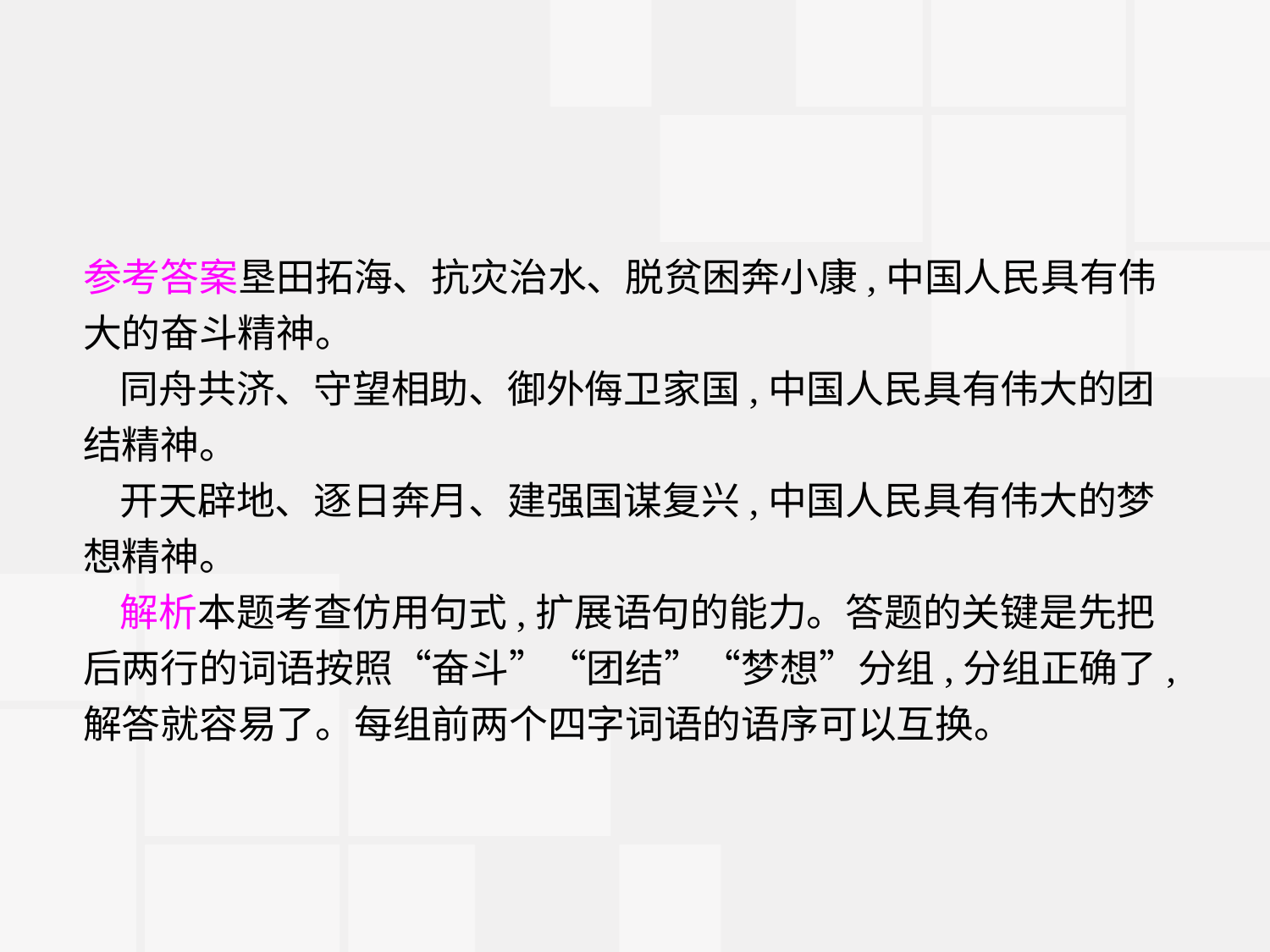

参考答案垦田拓海、抗灾治水、脱贫困奔小康,中国人民具有伟大的奋斗精神。
同舟共济、守望相助、御外侮卫家国,中国人民具有伟大的团结精神。
开天辟地、逐日奔月、建强国谋复兴,中国人民具有伟大的梦想精神。
解析本题考查仿用句式,扩展语句的能力。答题的关键是先把后两行的词语按照“奋斗”“团结”“梦想”分组,分组正确了,解答就容易了。每组前两个四字词语的语序可以互换。